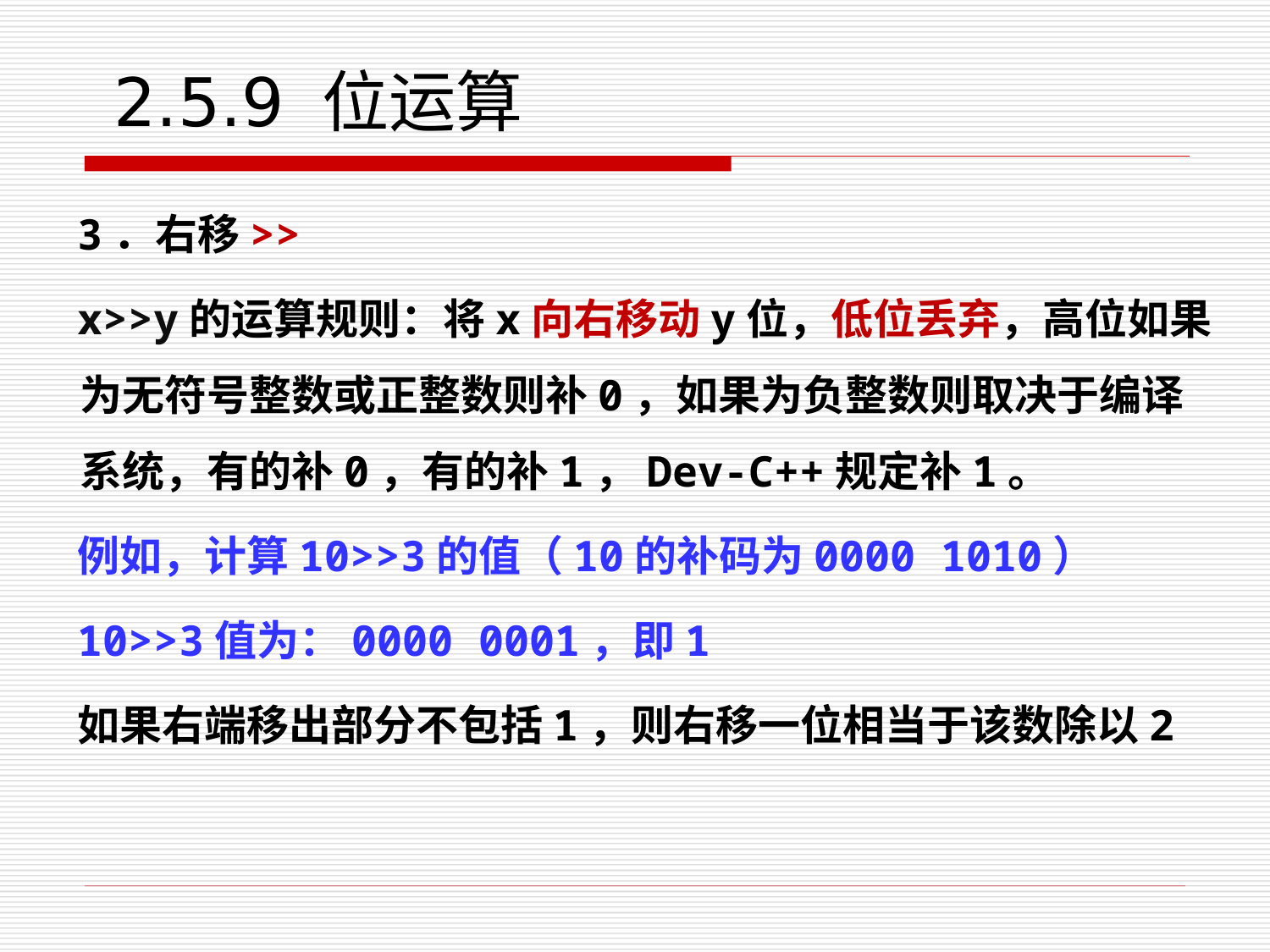

# 2.5.9 位运算
3．右移>>
x>>y的运算规则：将x向右移动y位，低位丢弃，高位如果为无符号整数或正整数则补0，如果为负整数则取决于编译系统，有的补0，有的补1，Dev-C++规定补1。
例如，计算10>>3的值（10的补码为0000 1010）
10>>3值为：0000 0001，即1
如果右端移出部分不包括1，则右移一位相当于该数除以2